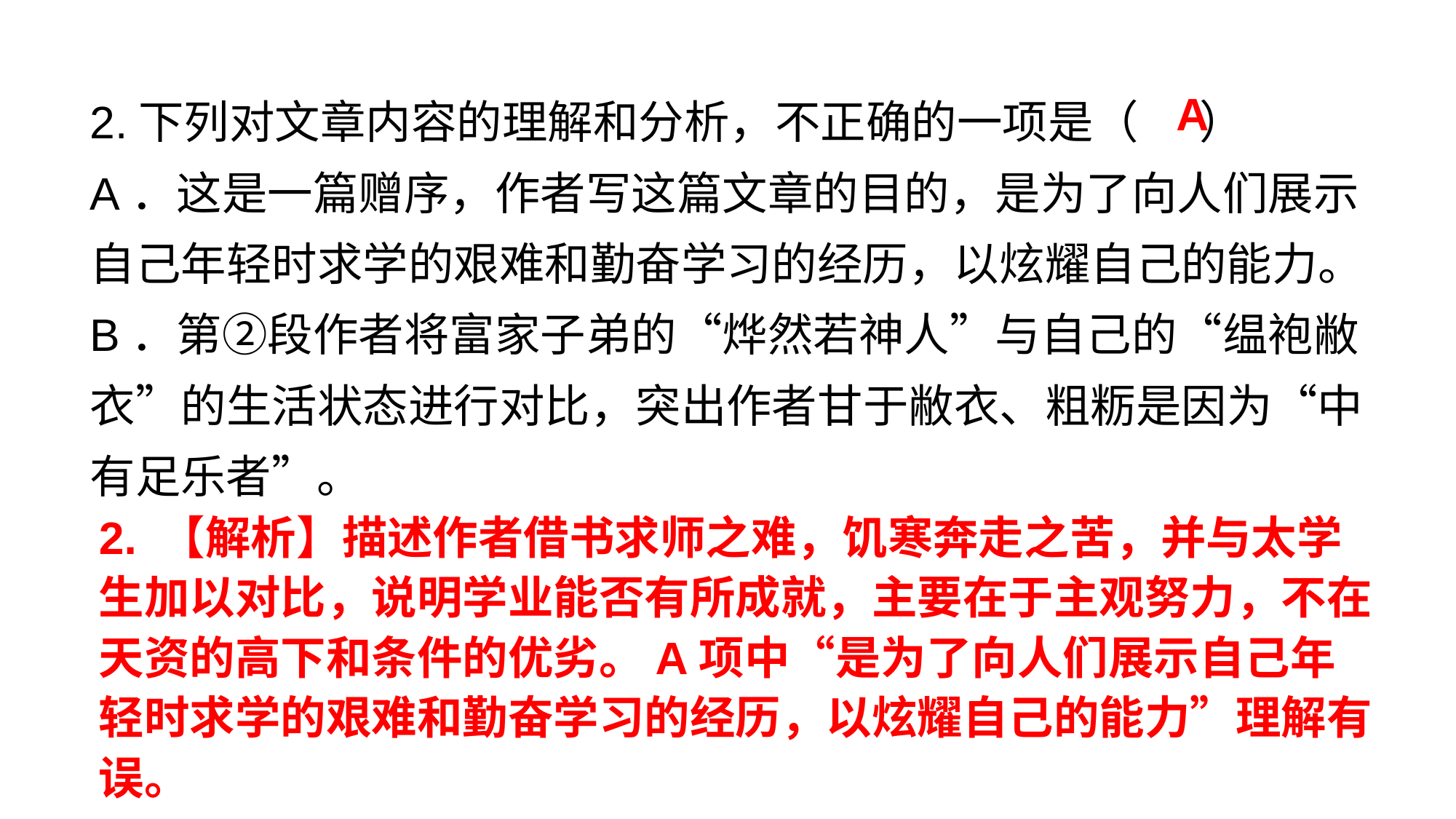

2.下列对文章内容的理解和分析，不正确的一项是（      ）
A．这是一篇赠序，作者写这篇文章的目的，是为了向人们展示自己年轻时求学的艰难和勤奋学习的经历，以炫耀自己的能力。
B．第②段作者将富家子弟的“烨然若神人”与自己的“缊袍敝衣”的生活状态进行对比，突出作者甘于敝衣、粗粝是因为“中有足乐者”。
A
2. 【解析】描述作者借书求师之难，饥寒奔走之苦，并与太学生加以对比，说明学业能否有所成就，主要在于主观努力，不在天资的高下和条件的优劣。A项中“是为了向人们展示自己年轻时求学的艰难和勤奋学习的经历，以炫耀自己的能力”理解有误。